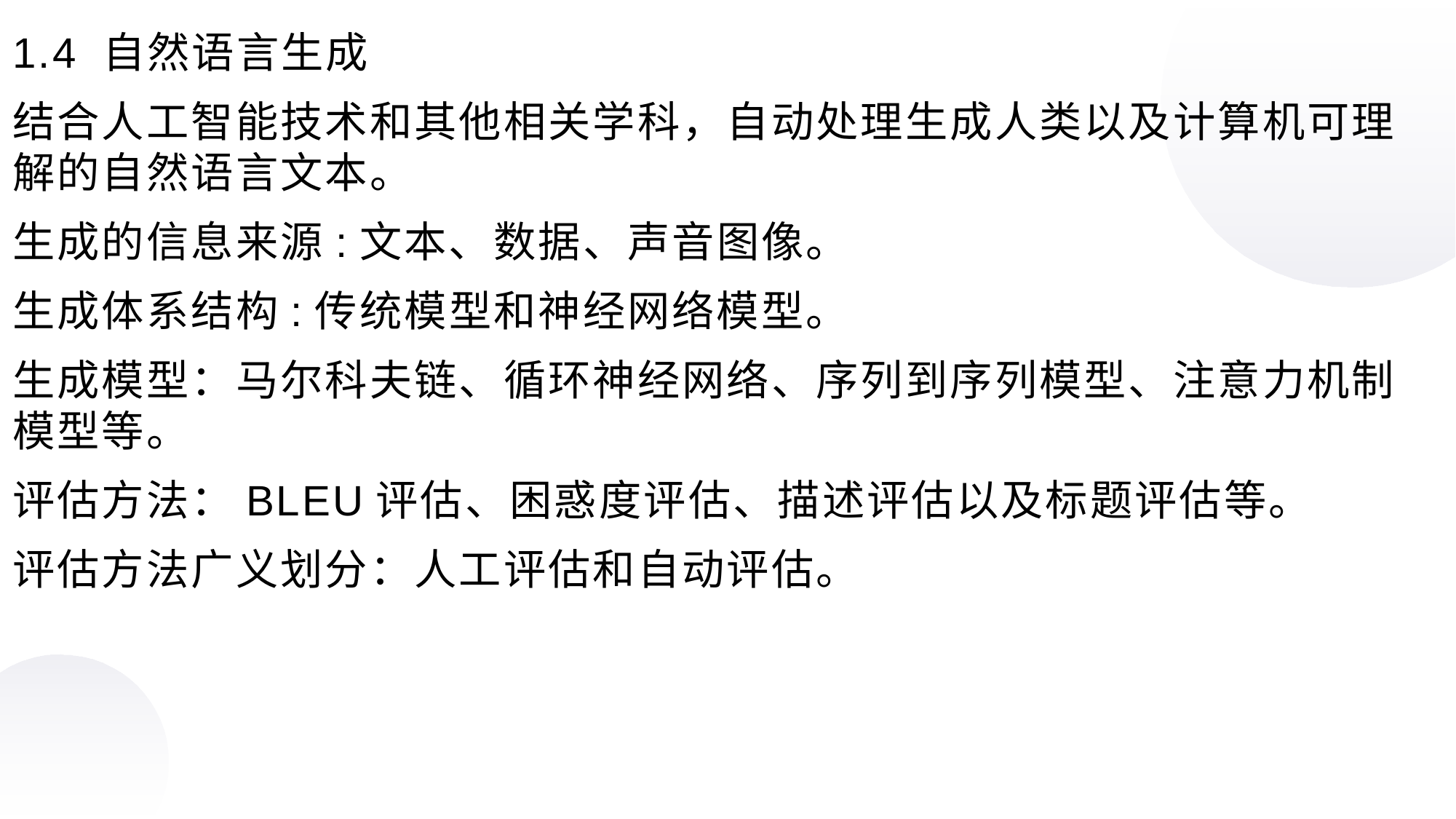

1.4 自然语言生成
结合人工智能技术和其他相关学科，自动处理生成人类以及计算机可理解的自然语言文本。
生成的信息来源:文本、数据、声音图像。
生成体系结构:传统模型和神经网络模型。
生成模型：马尔科夫链、循环神经网络、序列到序列模型、注意力机制模型等。
评估方法：BLEU评估、困惑度评估、描述评估以及标题评估等。
评估方法广义划分：人工评估和自动评估。

7